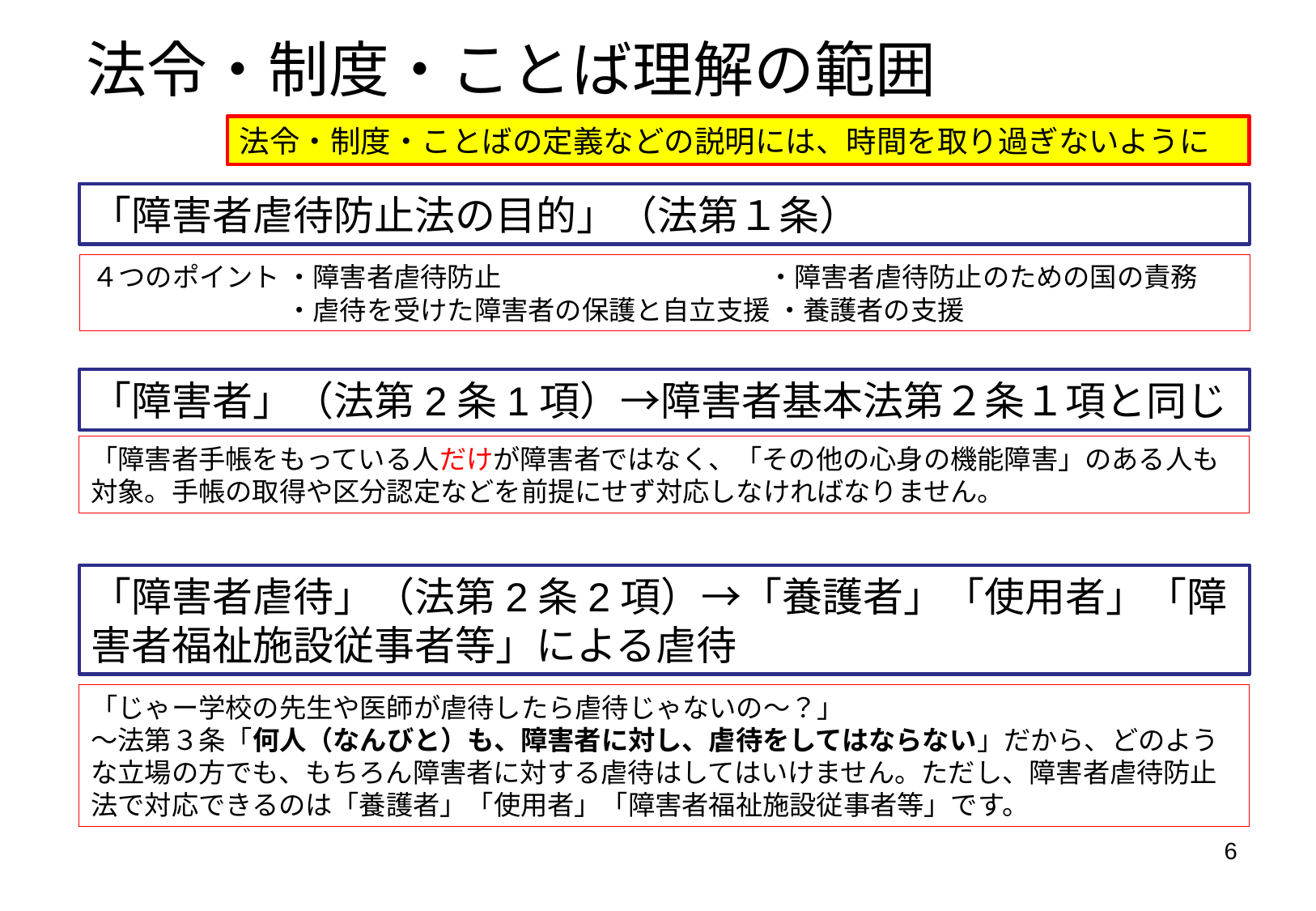

法令・制度・ことば理解の範囲
法令・制度・ことばの定義などの説明には、時間を取り過ぎないように
「障害者虐待防止法の目的」（法第１条）
４つのポイント ・障害者虐待防止　　　　　　　　　    ・障害者虐待防止のための国の責務
　　　　　　　 ・虐待を受けた障害者の保護と自立支援 ・養護者の支援
「障害者」（法第2条1項）→障害者基本法第２条１項と同じ
「障害者手帳をもっている人だけが障害者ではなく、「その他の心身の機能障害」のある人も対象。手帳の取得や区分認定などを前提にせず対応しなければなりません。
「障害者虐待」（法第2条2項）→「養護者」「使用者」「障害者福祉施設従事者等」による虐待
「じゃー学校の先生や医師が虐待したら虐待じゃないの～？」
～法第３条「何人（なんびと）も、障害者に対し、虐待をしてはならない」だから、どのような立場の方でも、もちろん障害者に対する虐待はしてはいけません。ただし、障害者虐待防止法で対応できるのは「養護者」「使用者」「障害者福祉施設従事者等」です。
6